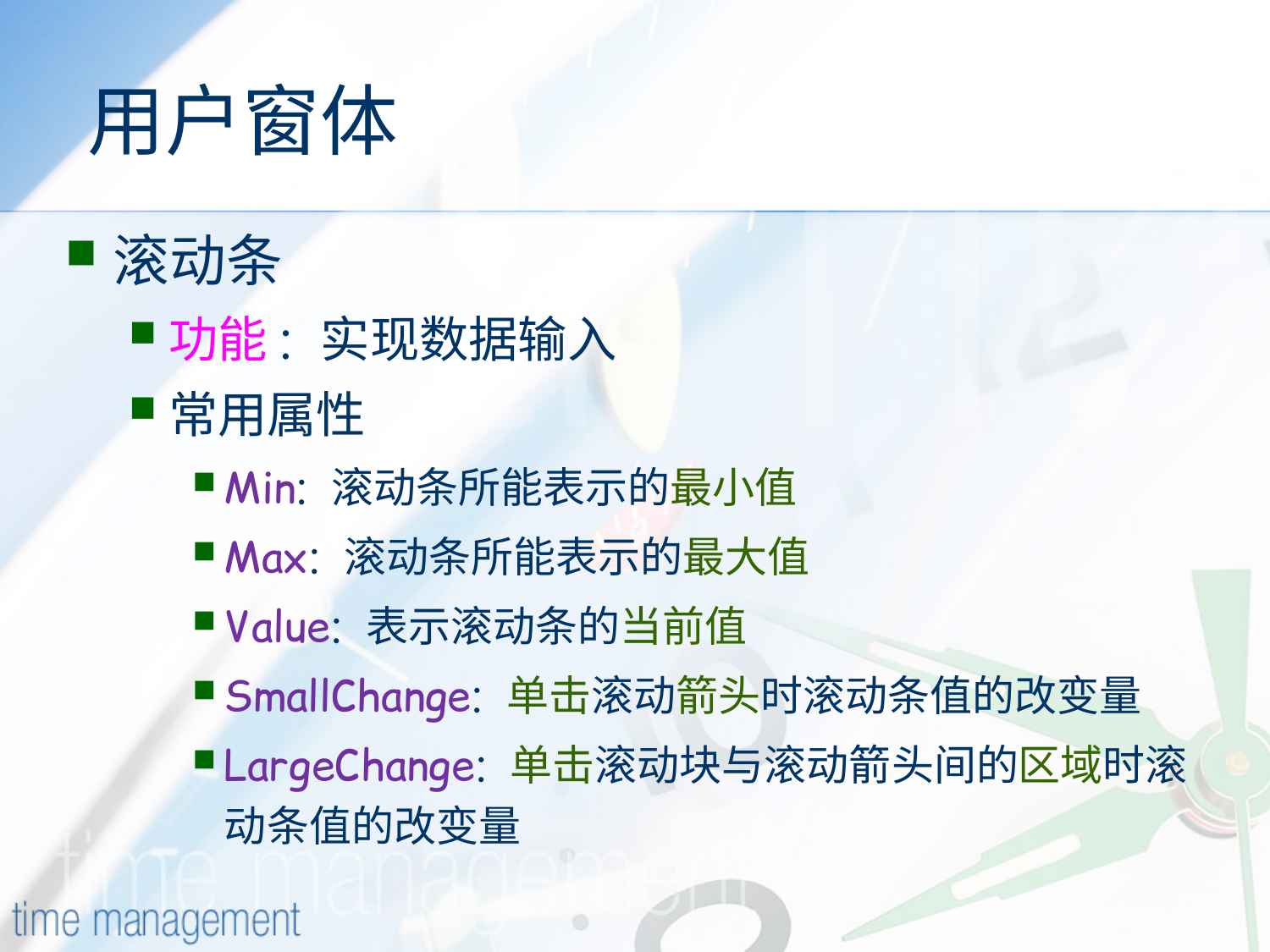

# 用户窗体
滚动条
功能: 实现数据输入
常用属性
Min: 滚动条所能表示的最小值
Max: 滚动条所能表示的最大值
Value: 表示滚动条的当前值
SmallChange: 单击滚动箭头时滚动条值的改变量
LargeChange: 单击滚动块与滚动箭头间的区域时滚动条值的改变量